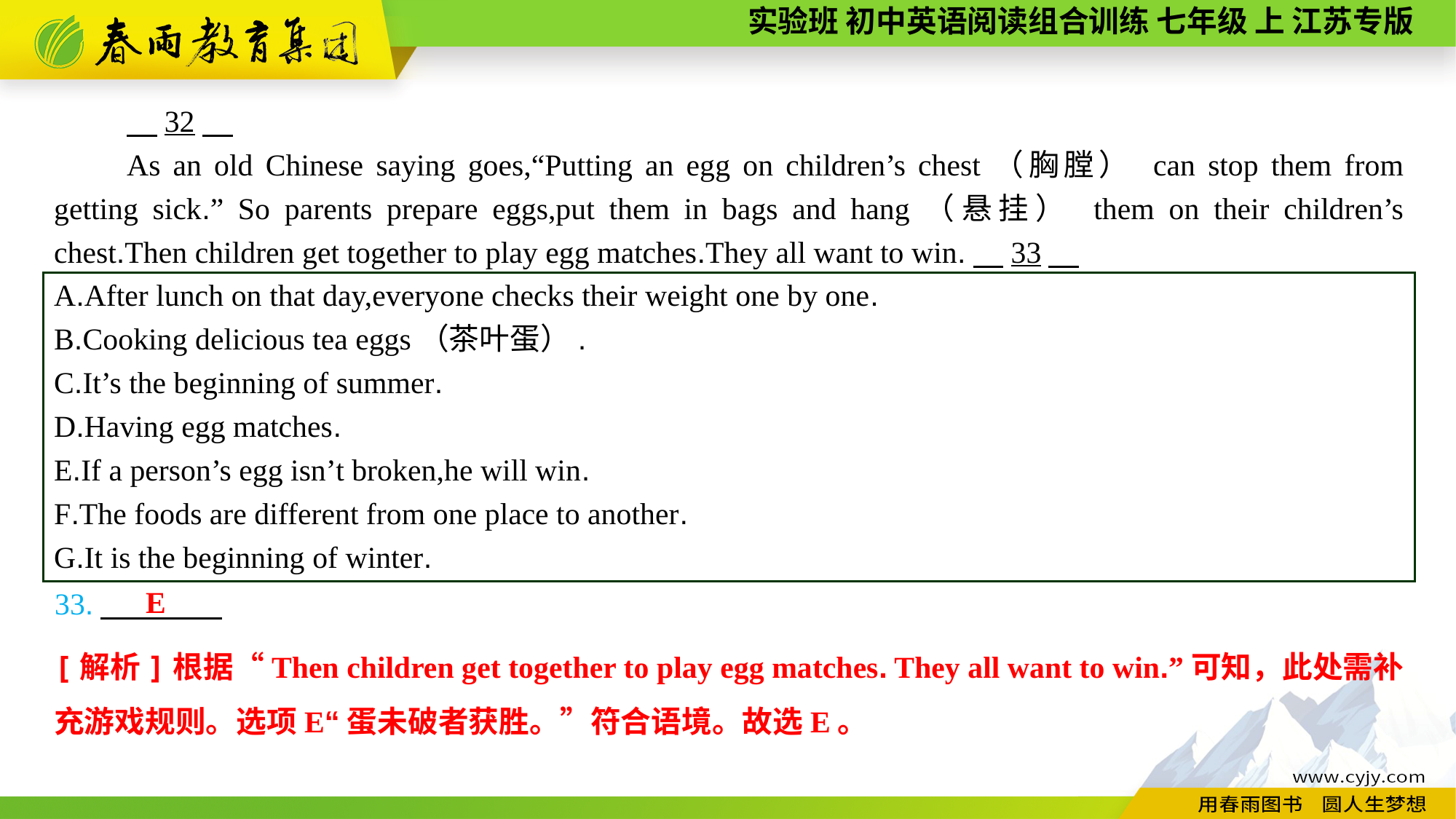

32
As an old Chinese saying goes,“Putting an egg on children’s chest（胸膛） can stop them from getting sick.” So parents prepare eggs,put them in bags and hang（悬挂） them on their children’s chest.Then children get together to play egg matches.They all want to win.　33
A.After lunch on that day,everyone checks their weight one by one.
B.Cooking delicious tea eggs（茶叶蛋）.
C.It’s the beginning of summer.
D.Having egg matches.
E.If a person’s egg isn’t broken,he will win.
F.The foods are different from one place to another.
G.It is the beginning of winter.

E
33.
[解析]根据“Then children get together to play egg matches. They all want to win.”可知，此处需补充游戏规则。选项E“蛋未破者获胜。”符合语境。故选E。